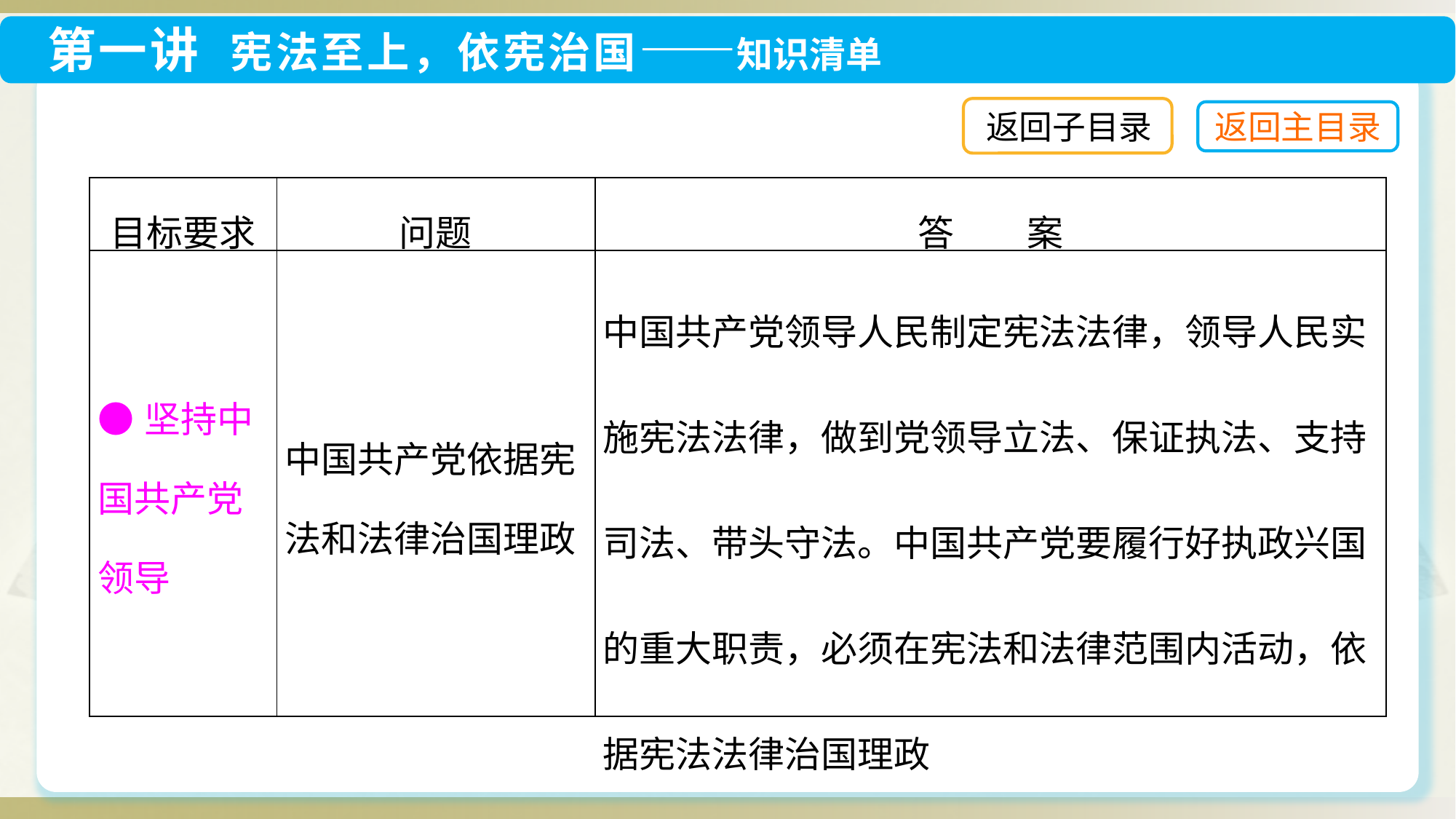

返回子目录
| 目标要求 | 问题 | 答　　案 |
| --- | --- | --- |
| ●坚持中国共产党领导 | 中国共产党依据宪法和法律治国理政 | 中国共产党领导人民制定宪法法律，领导人民实施宪法法律，做到党领导立法、保证执法、支持司法、带头守法。中国共产党要履行好执政兴国的重大职责，必须在宪法和法律范围内活动，依据宪法法律治国理政 |